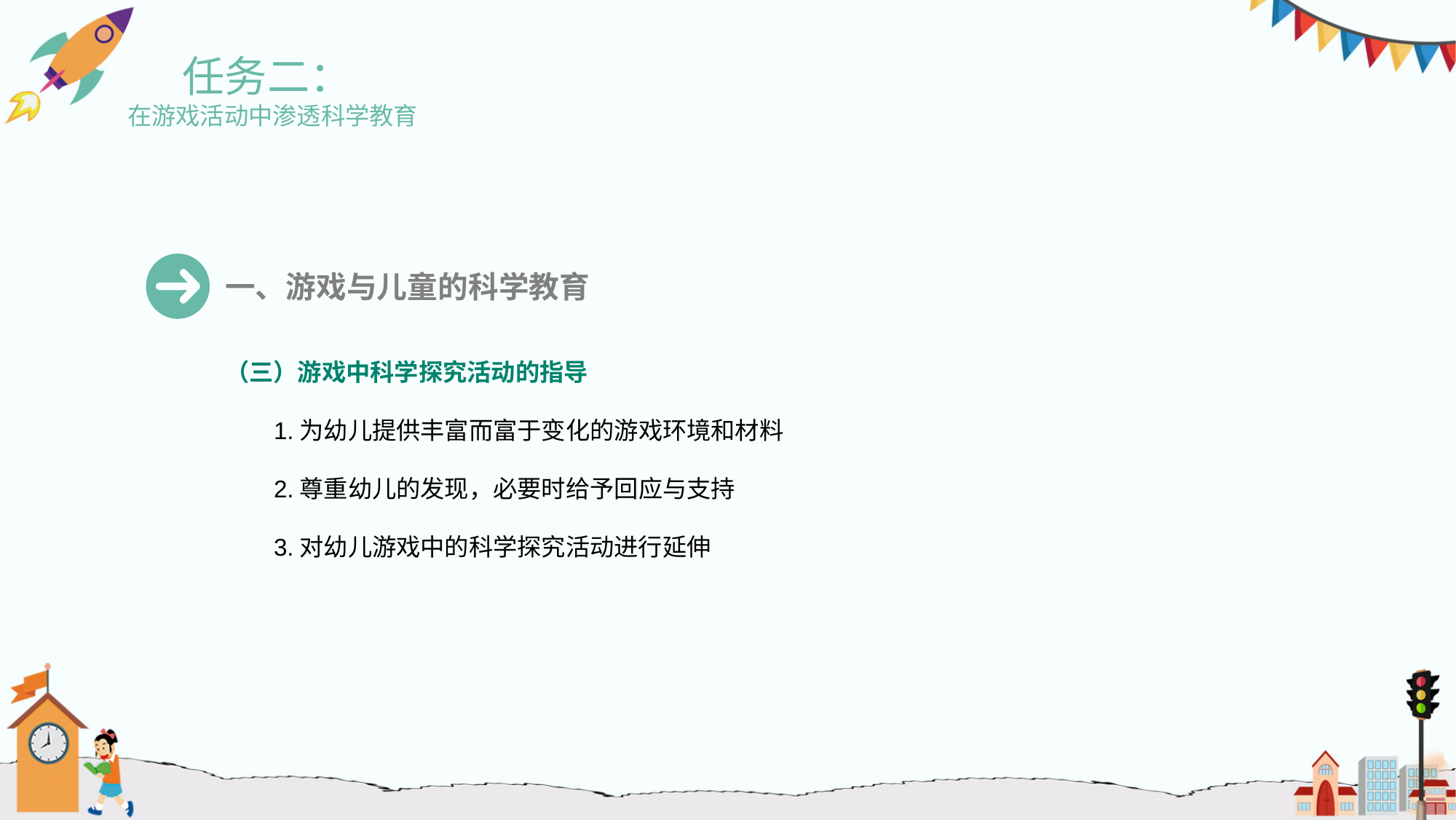

任务二：
 在游戏活动中渗透科学教育

一、游戏与儿童的科学教育
（三）游戏中科学探究活动的指导
1.为幼儿提供丰富而富于变化的游戏环境和材料
2.尊重幼儿的发现，必要时给予回应与支持
3.对幼儿游戏中的科学探究活动进行延伸